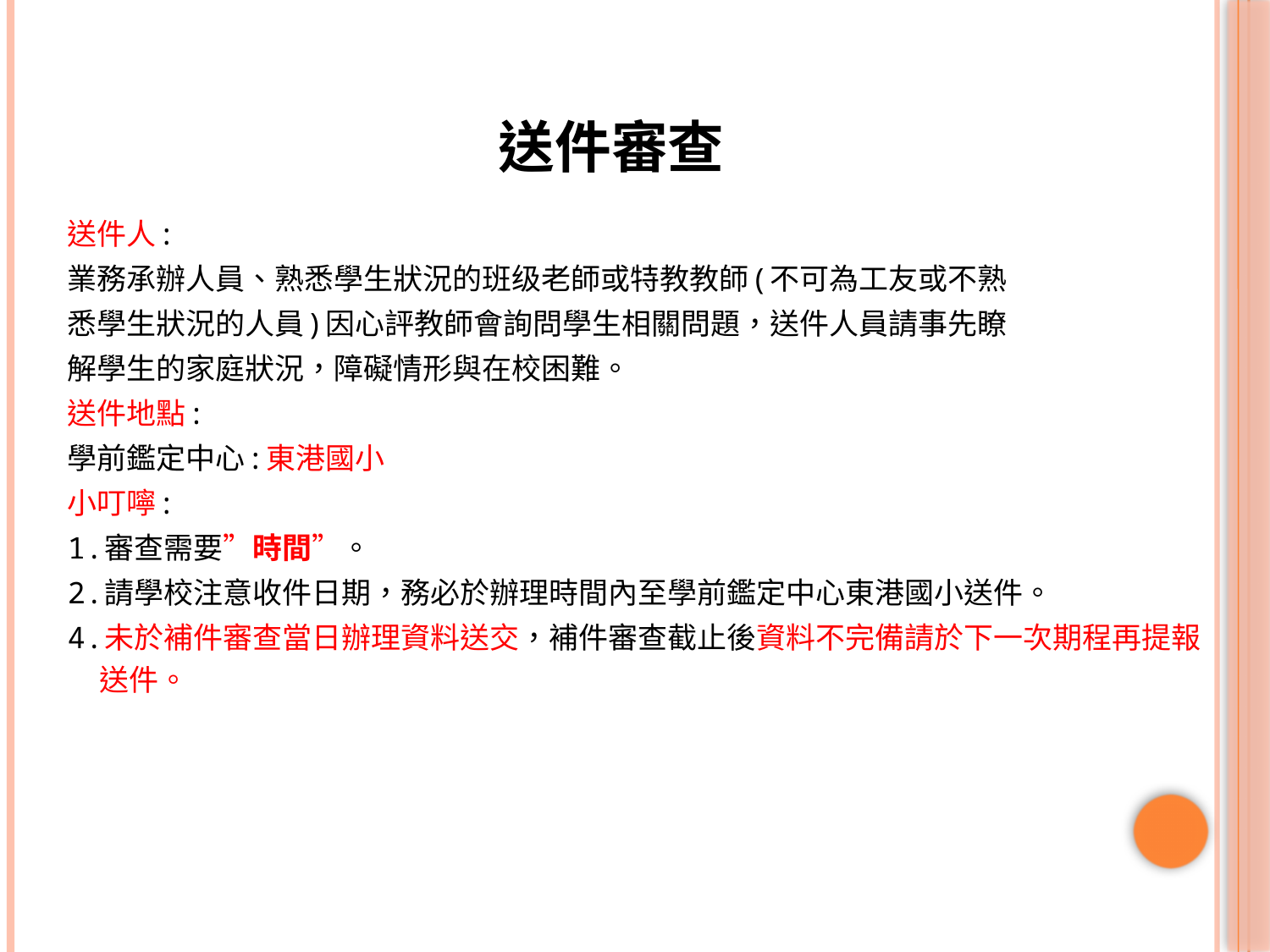

# 送件審查

送件人:
業務承辦人員、熟悉學生狀況的班级老師或特教教師(不可為工友或不熟
悉學生狀況的人員)因心評教師會詢問學生相關問題，送件人員請事先瞭
解學生的家庭狀況，障礙情形與在校困難。
送件地點:
學前鑑定中心:東港國小
小叮嚀:
1.審查需要”時間”。
2.請學校注意收件日期，務必於辦理時間內至學前鑑定中心東港國小送件。
4.未於補件審查當日辦理資料送交，補件審查截止後資料不完備請於下一次期程再提報送件。